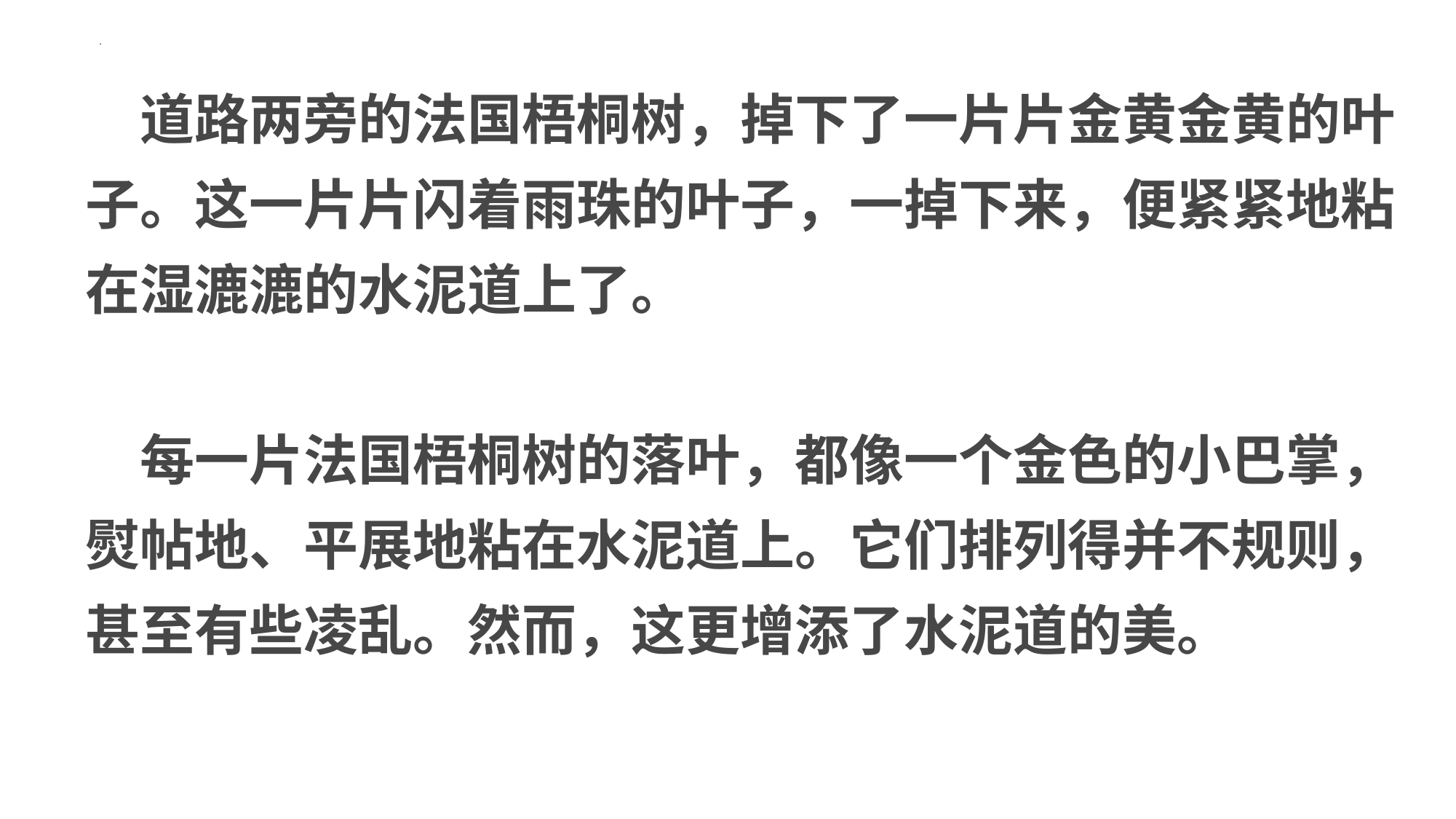

道路两旁的法国梧桐树，掉下了一片片金黄金黄的叶子。这一片片闪着雨珠的叶子，一掉下来，便紧紧地粘在湿漉漉的水泥道上了。

每一片法国梧桐树的落叶，都像一个金色的小巴掌，熨帖地、平展地粘在水泥道上。它们排列得并不规则，甚至有些凌乱。然而，这更增添了水泥道的美。